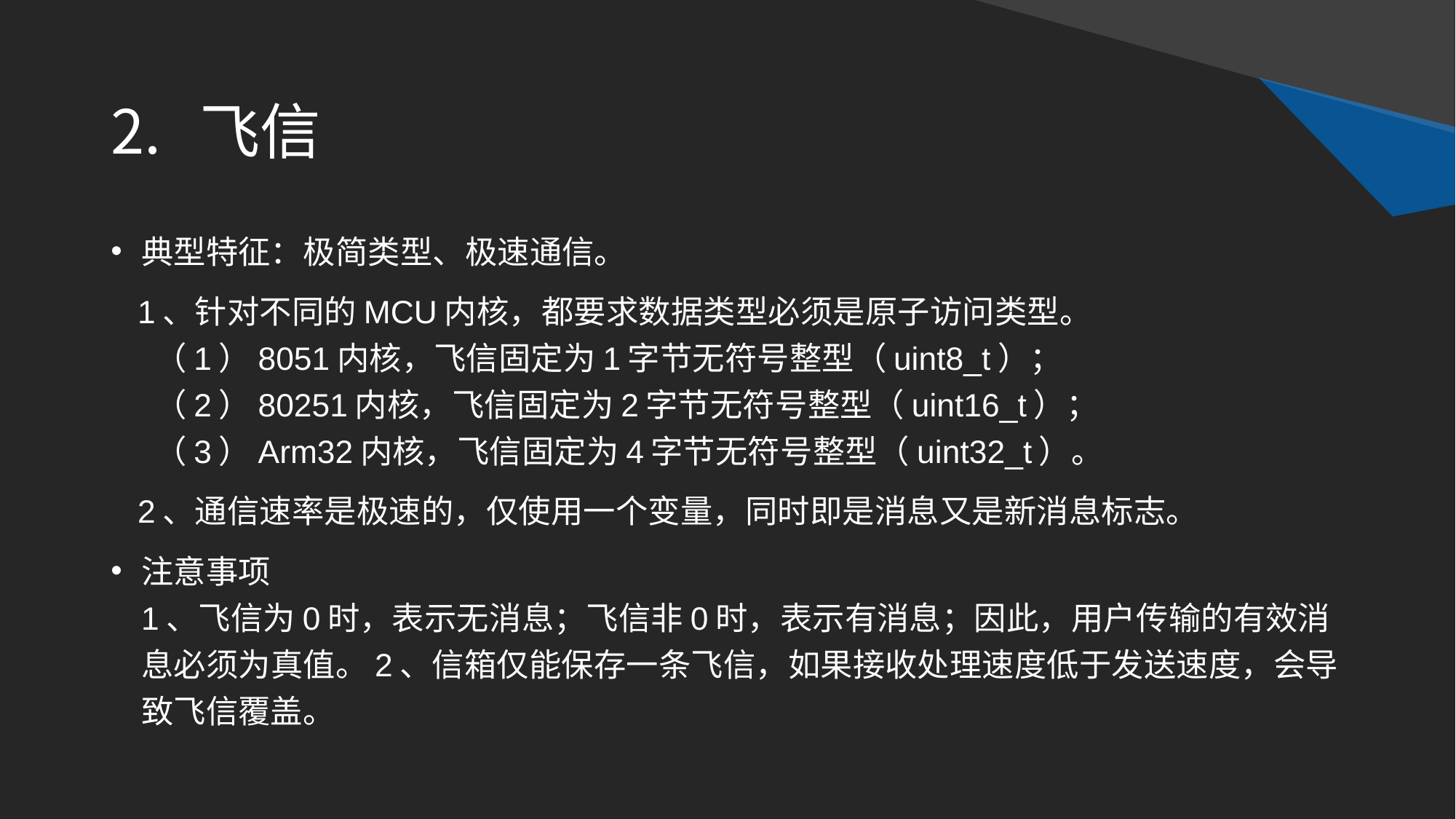

# 飞信
典型特征：极简类型、极速通信。
   1、针对不同的MCU内核，都要求数据类型必须是原子访问类型。
      （1）8051内核，飞信固定为1字节无符号整型（uint8_t）；
      （2）80251内核，飞信固定为2字节无符号整型（uint16_t）；
      （3）Arm32内核，飞信固定为4字节无符号整型（uint32_t）。
   2、通信速率是极速的，仅使用一个变量，同时即是消息又是新消息标志。
注意事项
1、飞信为0时，表示无消息；飞信非0时，表示有消息；因此，用户传输的有效消息必须为真值。2、信箱仅能保存一条飞信，如果接收处理速度低于发送速度，会导致飞信覆盖。